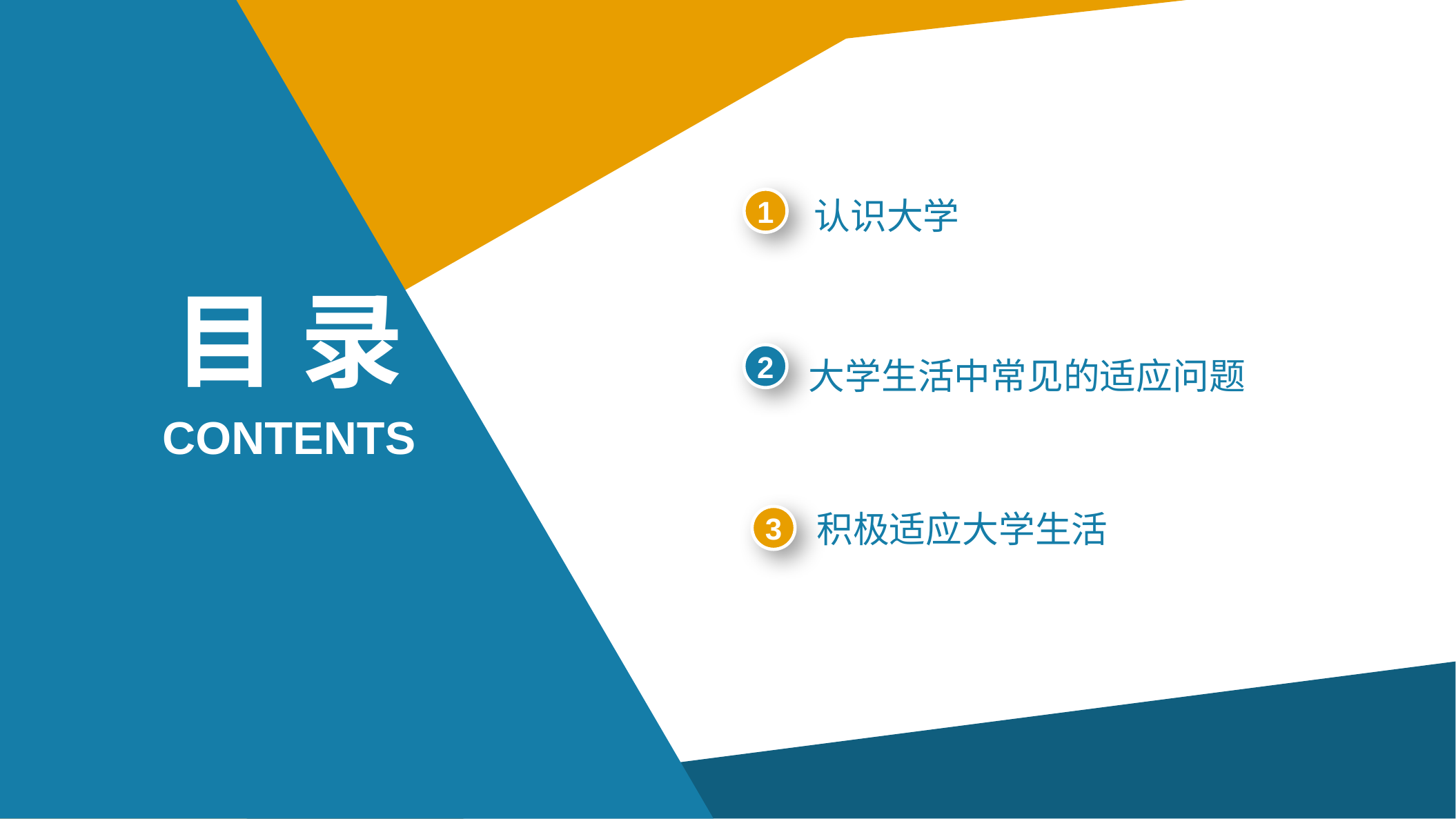

1
认识大学
目 录
2
大学生活中常见的适应问题
CONTENTS
3
积极适应大学生活